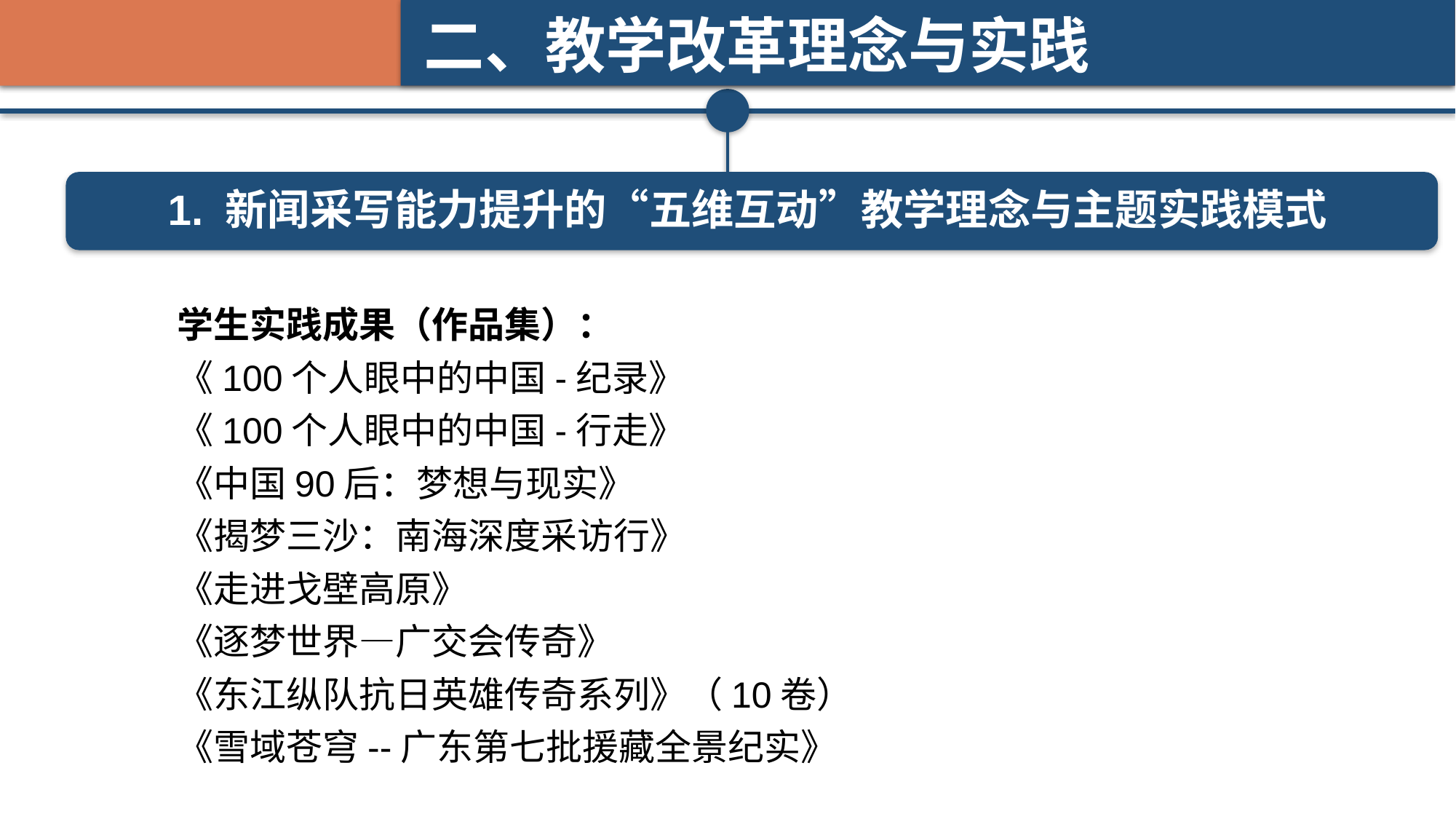

二、教学改革理念与实践

1. 新闻采写能力提升的“五维互动”教学理念与主题实践模式
学生实践成果（作品集）：
《100个人眼中的中国-纪录》
《100个人眼中的中国-行走》
《中国90后：梦想与现实》
《揭梦三沙：南海深度采访行》
《走进戈壁高原》
《逐梦世界—广交会传奇》
《东江纵队抗日英雄传奇系列》（10卷）
《雪域苍穹--广东第七批援藏全景纪实》